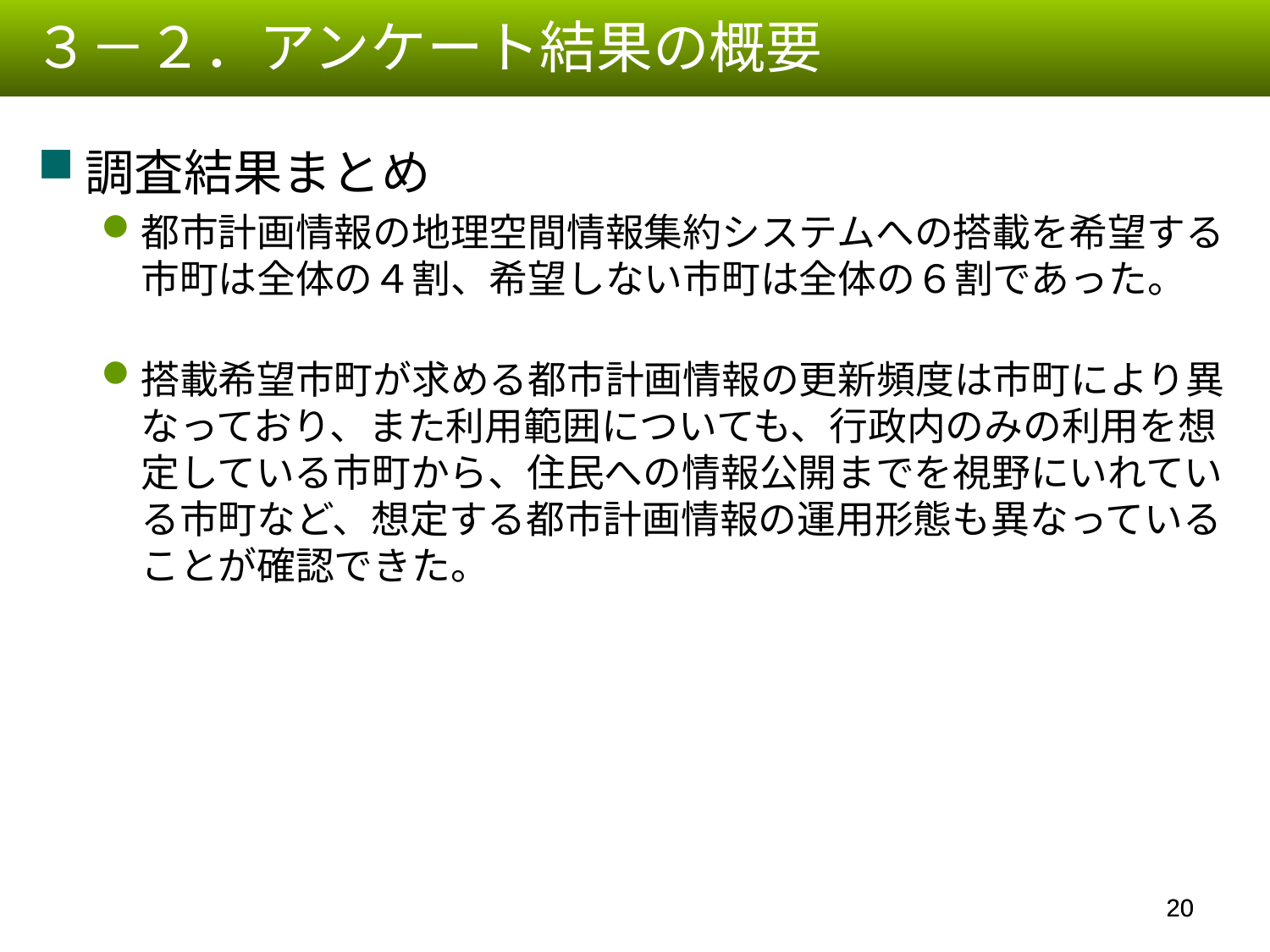

３－２．アンケート結果の概要
調査結果まとめ
都市計画情報の地理空間情報集約システムへの搭載を希望する市町は全体の４割、希望しない市町は全体の６割であった。

搭載希望市町が求める都市計画情報の更新頻度は市町により異なっており、また利用範囲についても、行政内のみの利用を想定している市町から、住民への情報公開までを視野にいれている市町など、想定する都市計画情報の運用形態も異なっていることが確認できた。

20
20